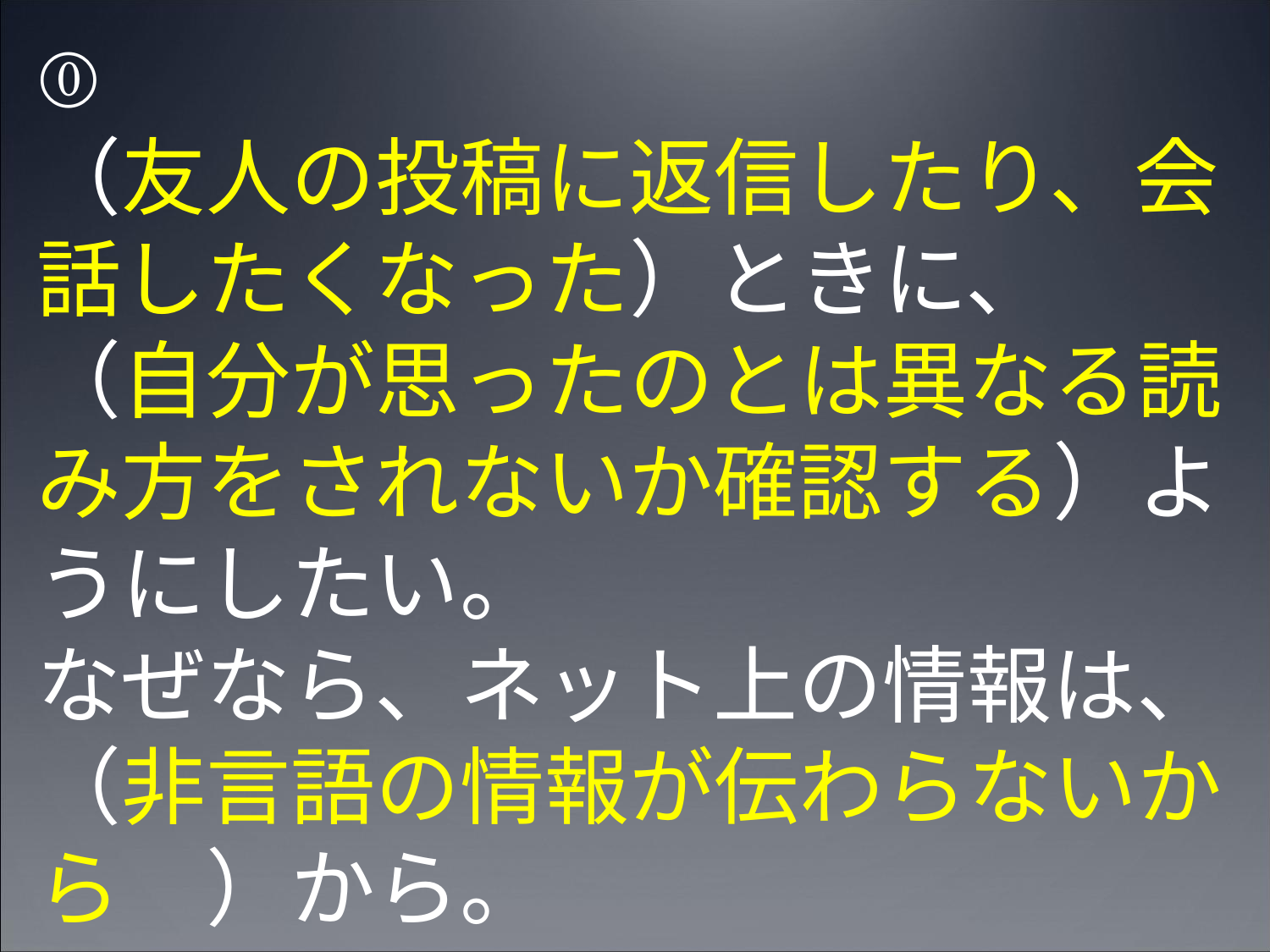

⓪
（友人の投稿に返信したり、会話したくなった）ときに、
（自分が思ったのとは異なる読み方をされないか確認する）ようにしたい。
なぜなら、ネット上の情報は、
（非言語の情報が伝わらないから　）から。